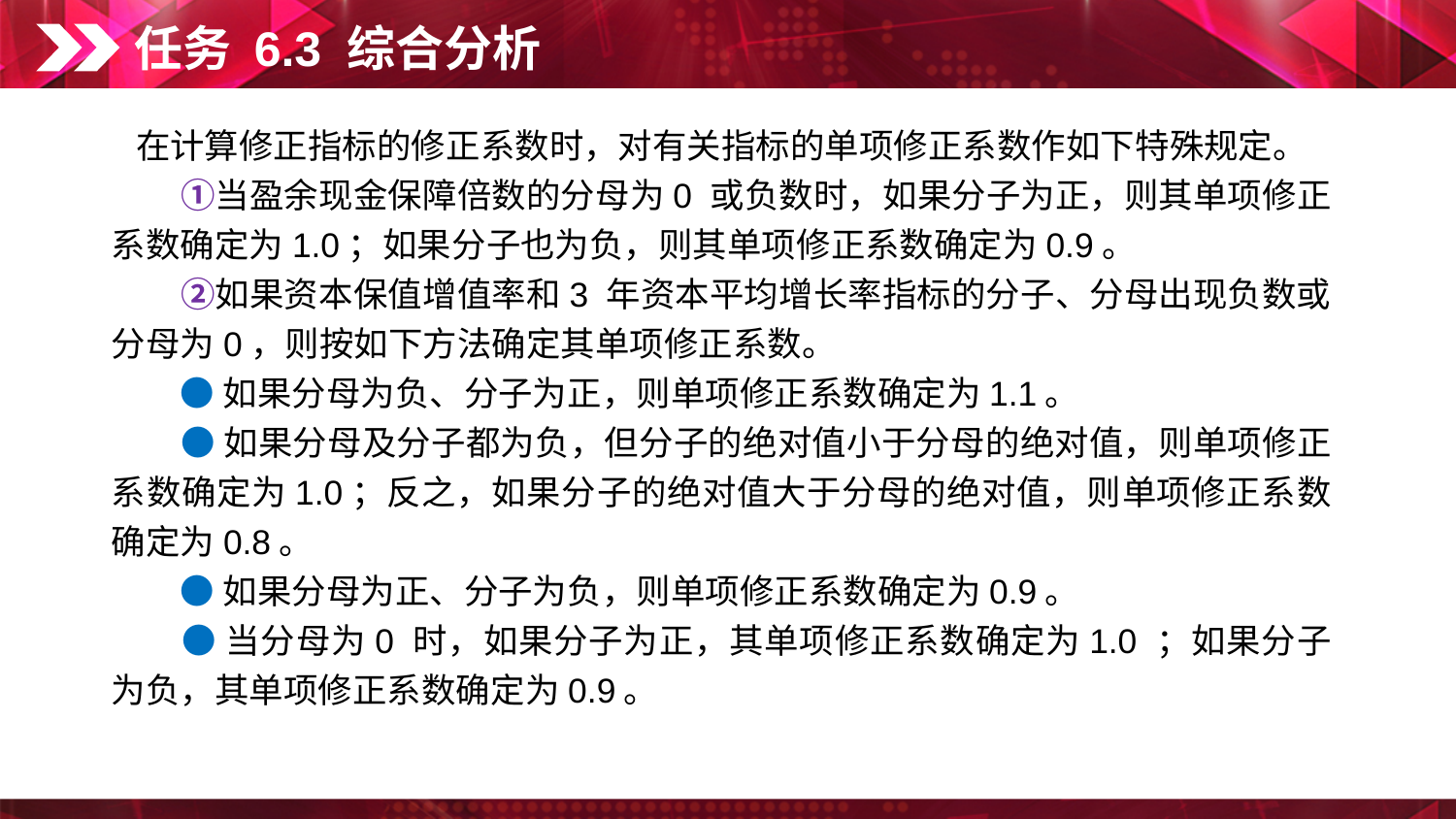

任务 6.3 综合分析

　在计算修正指标的修正系数时，对有关指标的单项修正系数作如下特殊规定。
　　①当盈余现金保障倍数的分母为0 或负数时，如果分子为正，则其单项修正系数确定为1.0；如果分子也为负，则其单项修正系数确定为0.9。
　　②如果资本保值增值率和3 年资本平均增长率指标的分子、分母出现负数或分母为0，则按如下方法确定其单项修正系数。
　　● 如果分母为负、分子为正，则单项修正系数确定为1.1。
　　● 如果分母及分子都为负，但分子的绝对值小于分母的绝对值，则单项修正系数确定为1.0；反之，如果分子的绝对值大于分母的绝对值，则单项修正系数确定为0.8。
　　● 如果分母为正、分子为负，则单项修正系数确定为0.9。
　　● 当分母为0 时，如果分子为正，其单项修正系数确定为1.0 ；如果分子为负，其单项修正系数确定为0.9。